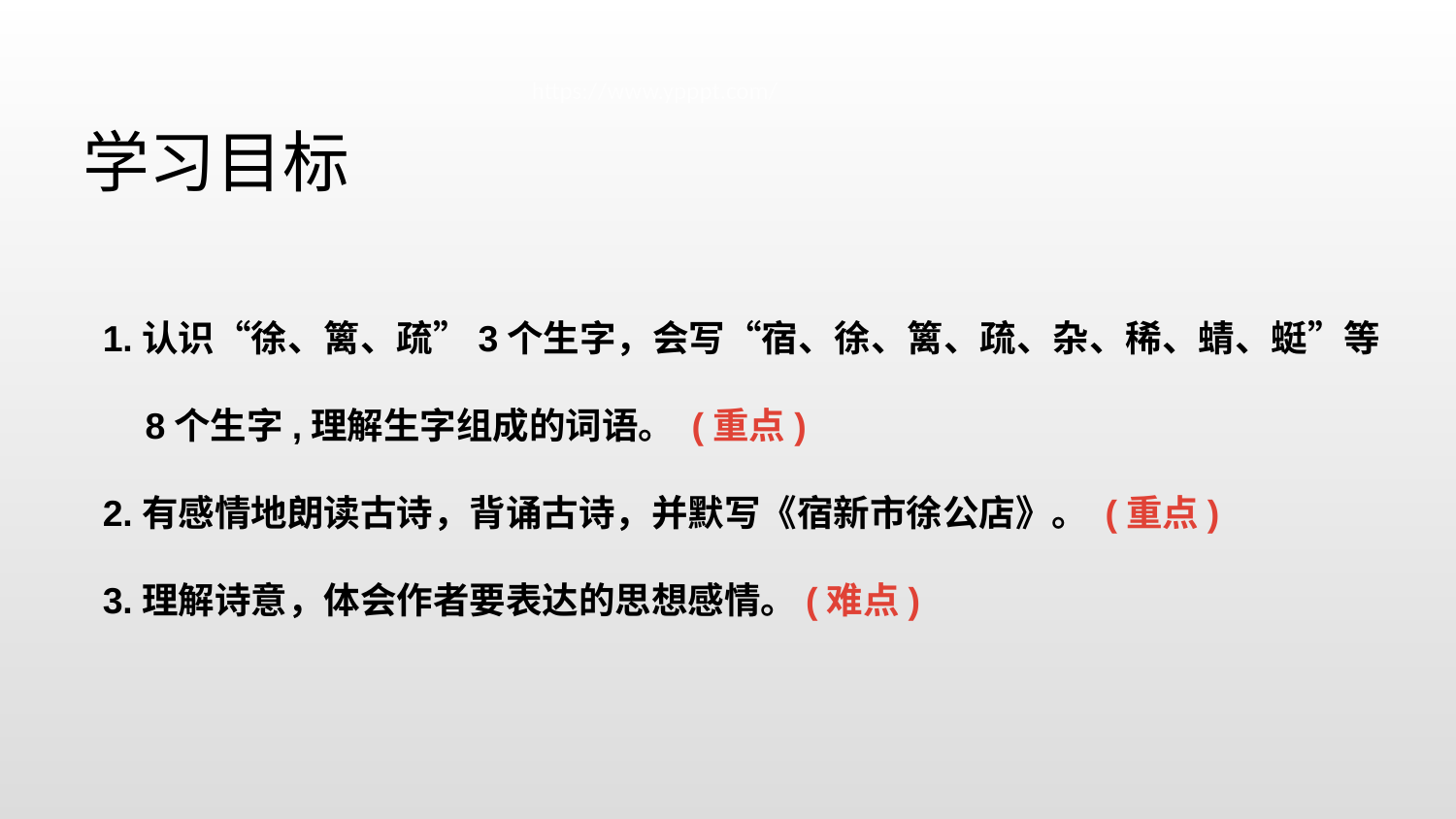

https://www.ypppt.com/
学习目标
1.认识“徐、篱、疏”3个生字，会写“宿、徐、篱、疏、杂、稀、蜻、蜓”等8个生字,理解生字组成的词语。 (重点)
2.有感情地朗读古诗，背诵古诗，并默写《宿新市徐公店》。 (重点)
3.理解诗意，体会作者要表达的思想感情。(难点)